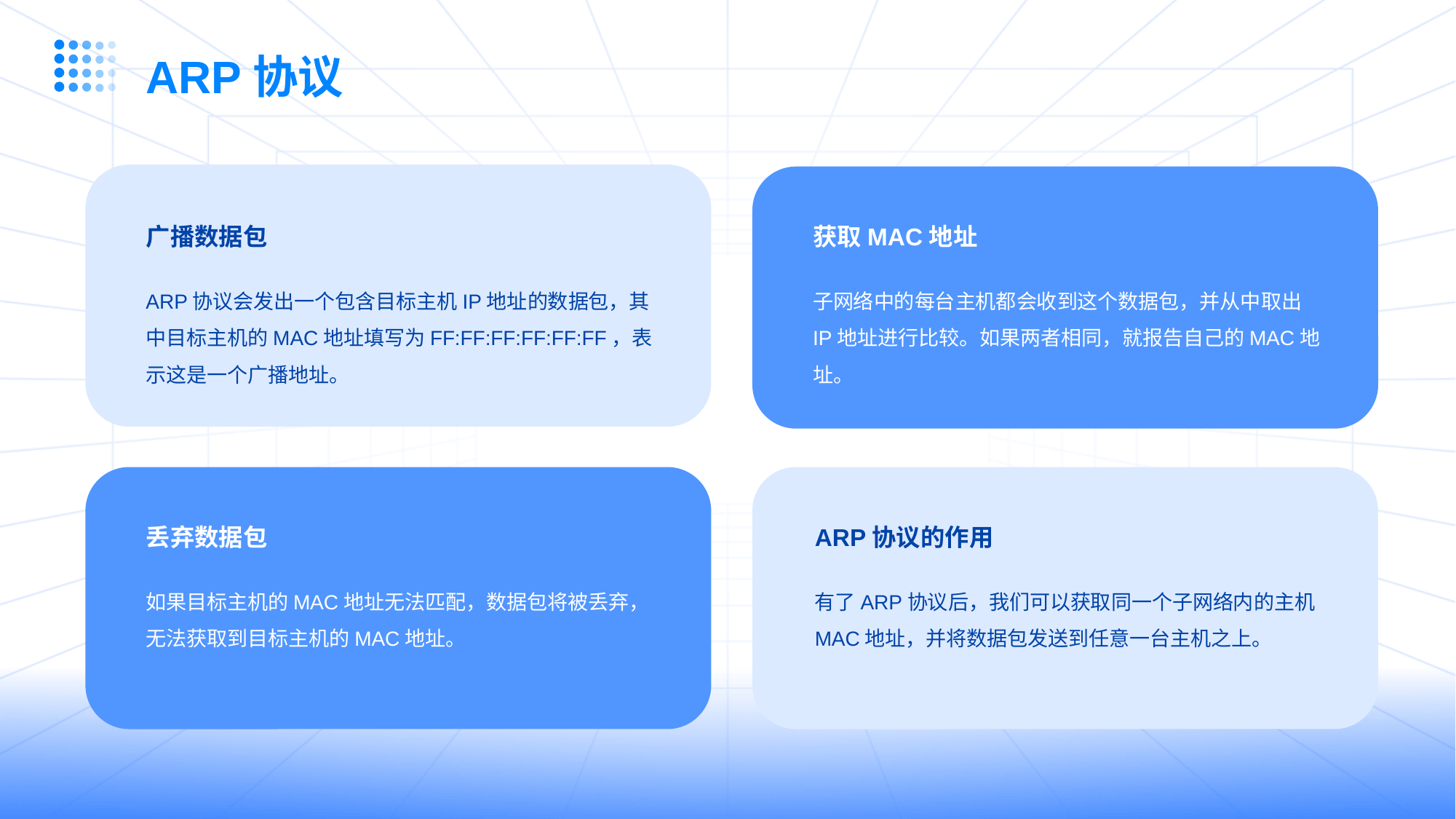

ARP协议

广播数据包
获取MAC地址
ARP协议会发出一个包含目标主机IP地址的数据包，其中目标主机的MAC地址填写为FF:FF:FF:FF:FF:FF，表示这是一个广播地址。
子网络中的每台主机都会收到这个数据包，并从中取出IP地址进行比较。如果两者相同，就报告自己的MAC地址。

丢弃数据包
ARP协议的作用
如果目标主机的MAC地址无法匹配，数据包将被丢弃，无法获取到目标主机的MAC地址。
有了ARP协议后，我们可以获取同一个子网络内的主机MAC地址，并将数据包发送到任意一台主机之上。